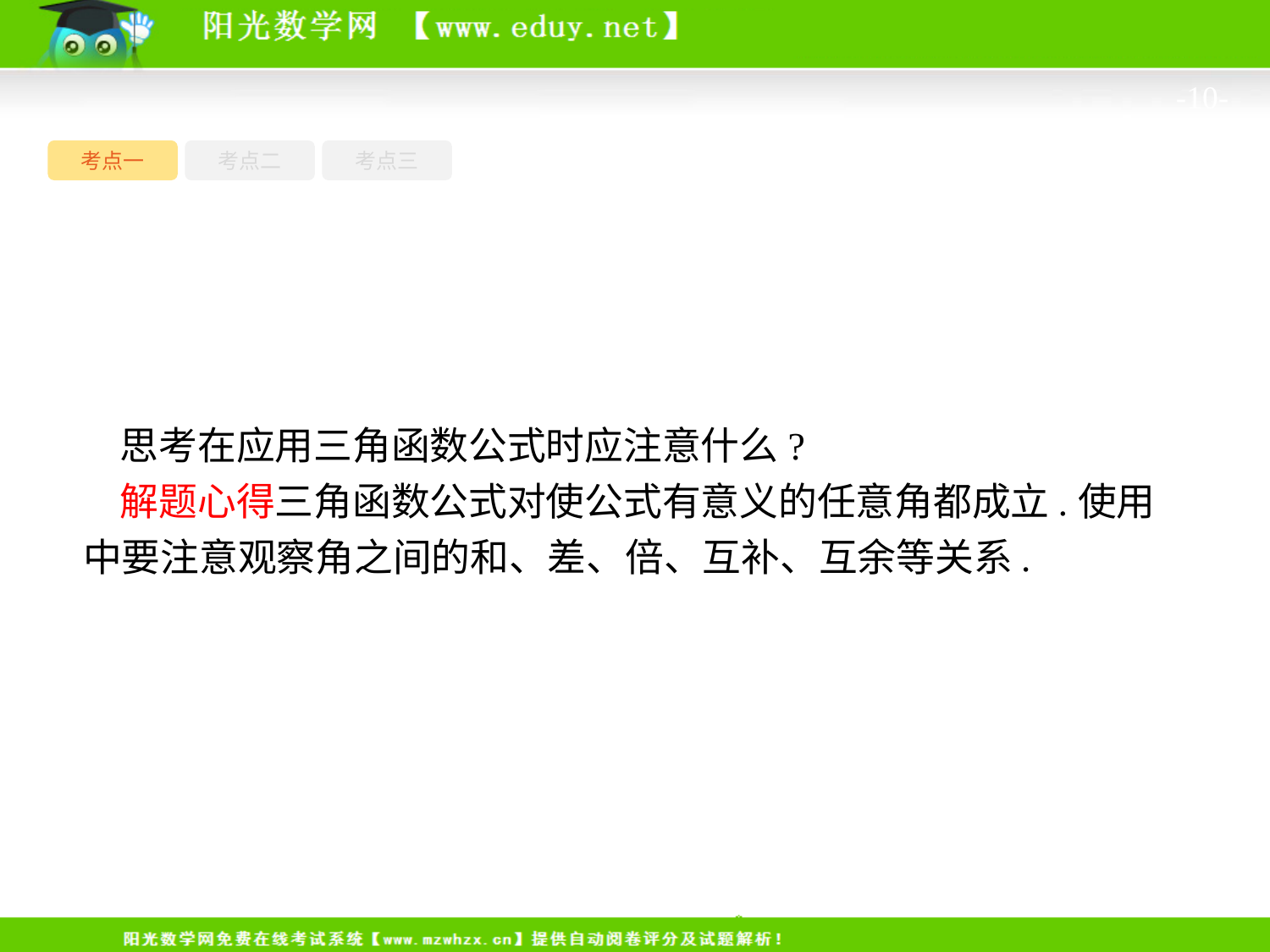

-10-
考点一
考点三
考点二
思考在应用三角函数公式时应注意什么?
解题心得三角函数公式对使公式有意义的任意角都成立.使用中要注意观察角之间的和、差、倍、互补、互余等关系.